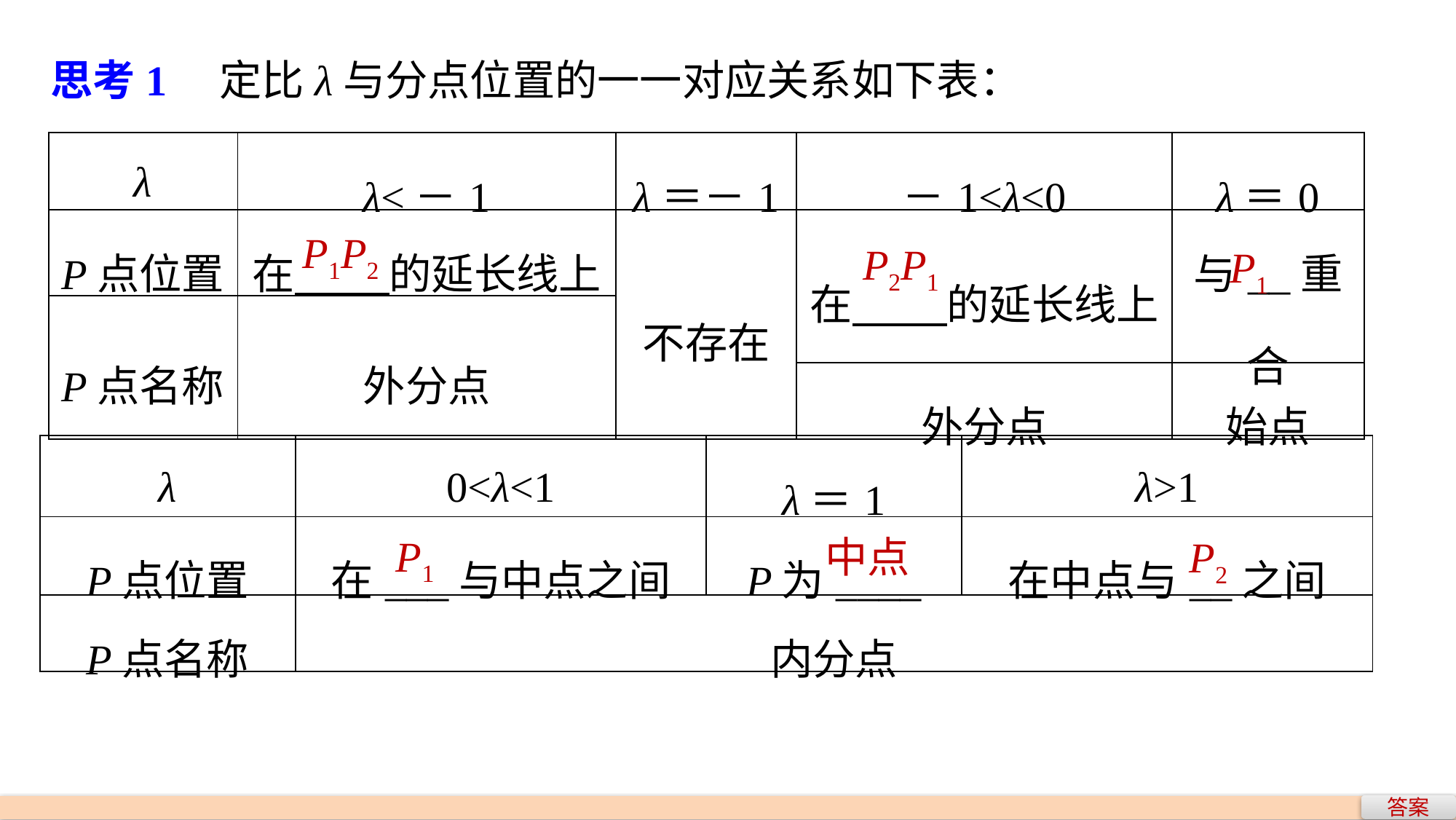

思考1　定比λ与分点位置的一一对应关系如下表：
| λ | λ<－1 | λ＝－1 | －1<λ<0 | λ＝0 |
| --- | --- | --- | --- | --- |
| P点位置 | 在 的延长线上 | 不存在 | 在 的延长线上 | 与\_\_重合 |
| P点名称 | 外分点 |  |  |  |
|  |  |  | 外分点 | 始点 |
P1P2
P2P1
P1
| λ | 0<λ<1 | λ＝1 | λ>1 |
| --- | --- | --- | --- |
| P点位置 | 在\_\_\_与中点之间 | P为\_\_\_\_ | 在中点与\_\_之间 |
| P点名称 | 内分点 |  |  |
P1
中点
P2
答案